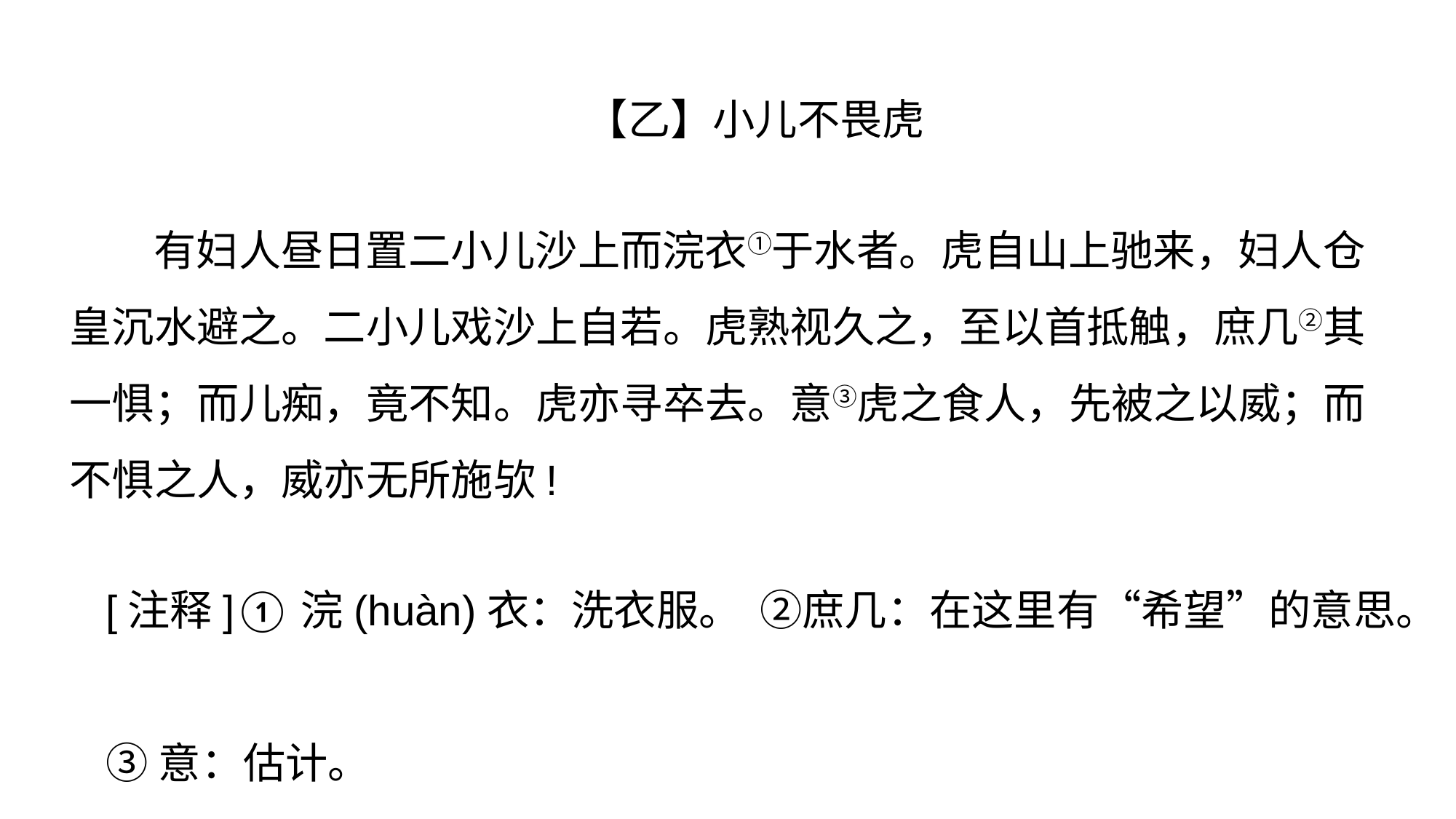

【乙】小儿不畏虎

    有妇人昼日置二小儿沙上而浣衣①于水者。虎自山上驰来，妇人仓皇沉水避之。二小儿戏沙上自若。虎熟视久之，至以首抵触，庶几②其一惧；而儿痴，竟不知。虎亦寻卒去。意③虎之食人，先被之以威；而不惧之人，威亦无所施欤!

[注释]①浣(huàn)衣：洗衣服。  ②庶几：在这里有“希望”的意思。
③意：估计。